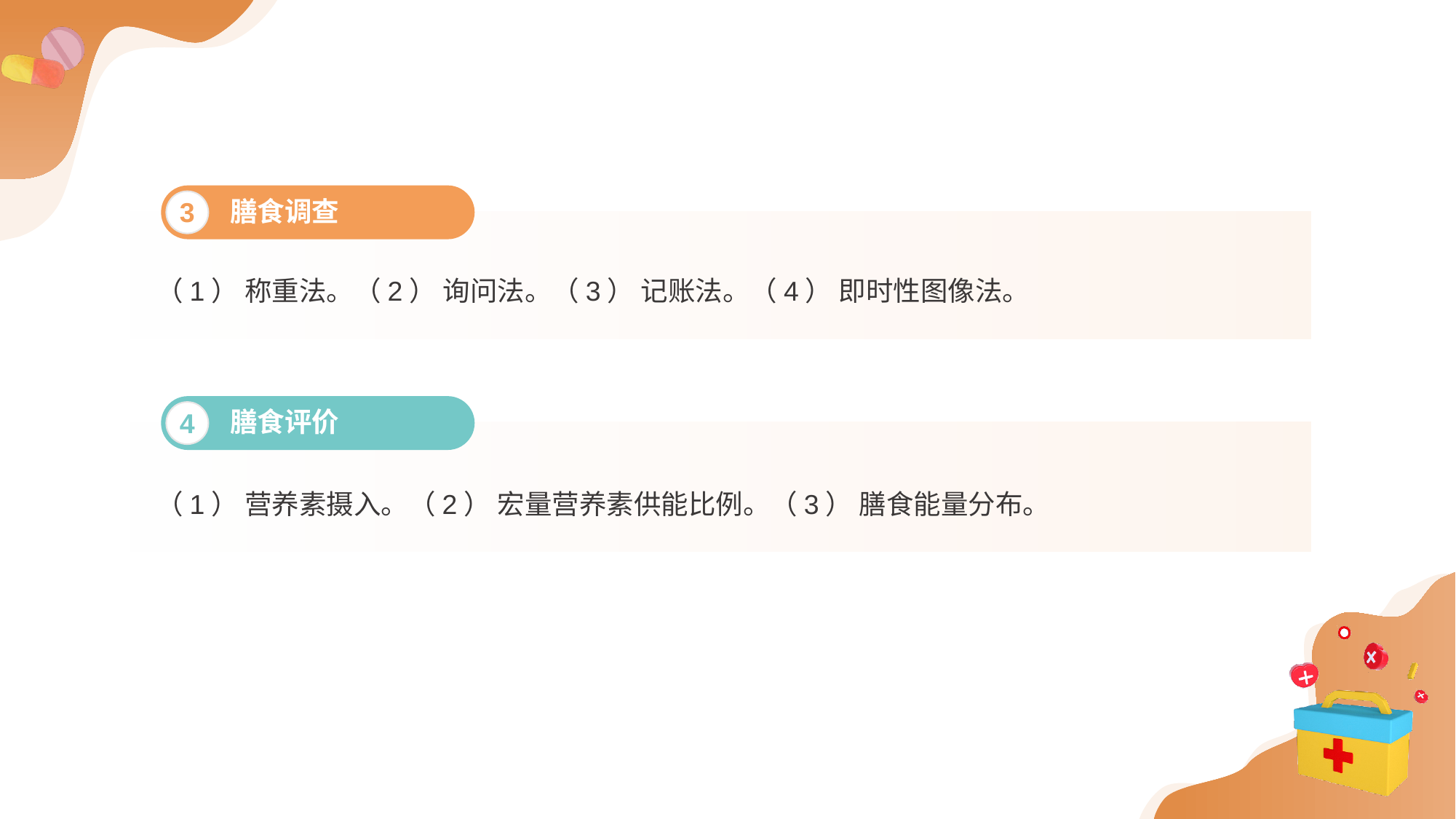

膳食调查

3

（1） 称重法。（2） 询问法。（3） 记账法。（4） 即时性图像法。

膳食评价

4

（1） 营养素摄入。（2） 宏量营养素供能比例。（3） 膳食能量分布。